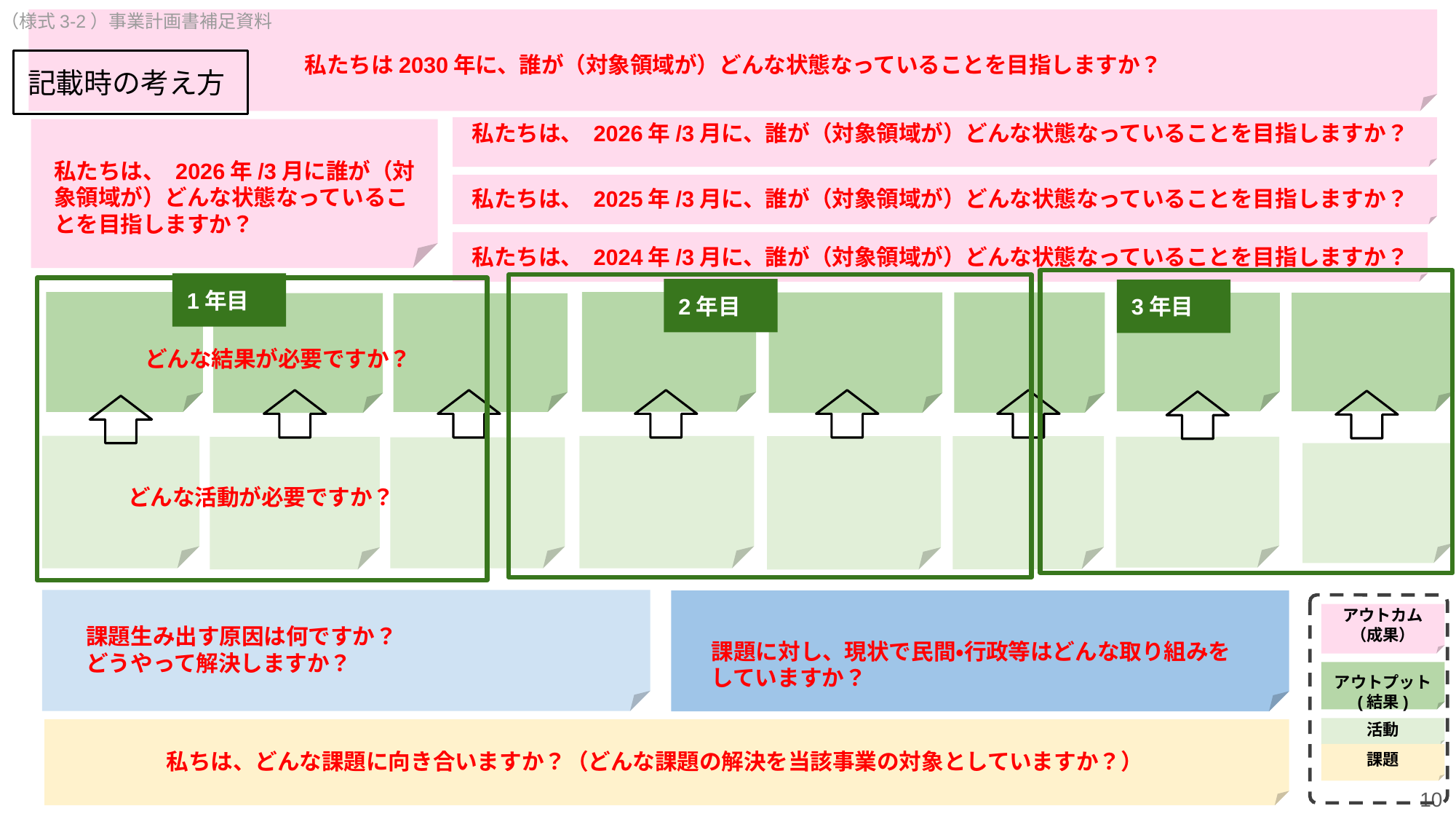

（様式3-2）事業計画書補足資料

私たちは2030年に、誰が（対象領域が）どんな状態なっていることを目指しますか？
記載時の考え方
私たちは、 2026年/3月に、誰が（対象領域が）どんな状態なっていることを目指しますか？

私たちは、 2026年/3月に誰が（対象領域が）どんな状態なっていることを目指しますか？
私たちは、 2025年/3月に、誰が（対象領域が）どんな状態なっていることを目指しますか？

私たちは、 2024年/3月に、誰が（対象領域が）どんな状態なっていることを目指しますか？

1年目

2年目
3年目

どんな結果が必要ですか？

どんな活動が必要ですか？

アウトカム
（成果）

アウトプット
(結果)
活動
課題
課題生み出す原因は何ですか？
どうやって解決しますか？
原因・解決方法
課題に対し、現状で民間・行政等はどんな取り組みをしていますか？

私ちは、どんな課題に向き合いますか？（どんな課題の解決を当該事業の対象としていますか？）
10